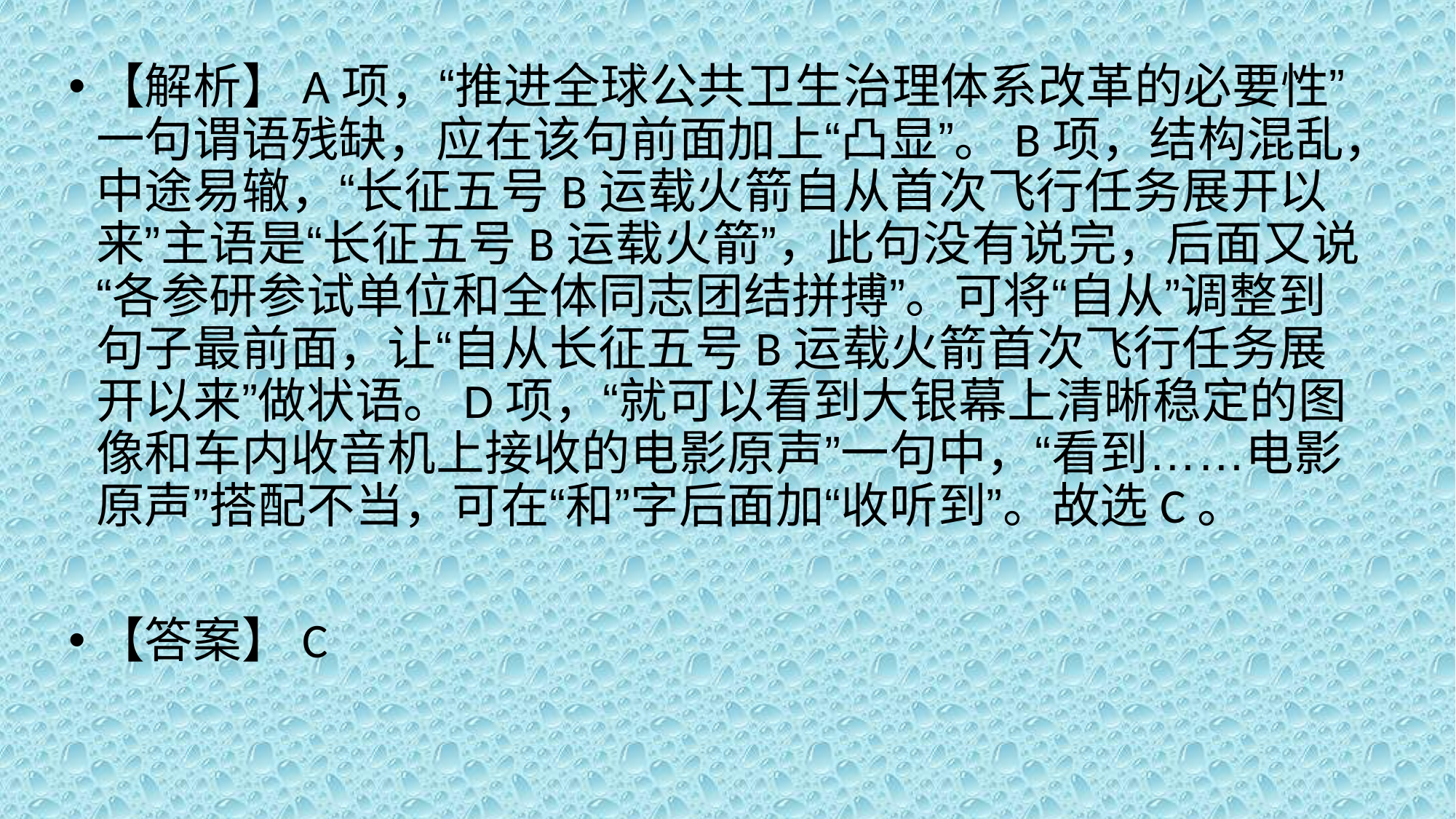

【解析】A项，“推进全球公共卫生治理体系改革的必要性”一句谓语残缺，应在该句前面加上“凸显”。B项，结构混乱，中途易辙，“长征五号B运载火箭自从首次飞行任务展开以来”主语是“长征五号B运载火箭”，此句没有说完，后面又说“各参研参试单位和全体同志团结拼搏”。可将“自从”调整到句子最前面，让“自从长征五号B运载火箭首次飞行任务展开以来”做状语。D项，“就可以看到大银幕上清晰稳定的图像和车内收音机上接收的电影原声”一句中，“看到……电影原声”搭配不当，可在“和”字后面加“收听到”。故选C。

【答案】C